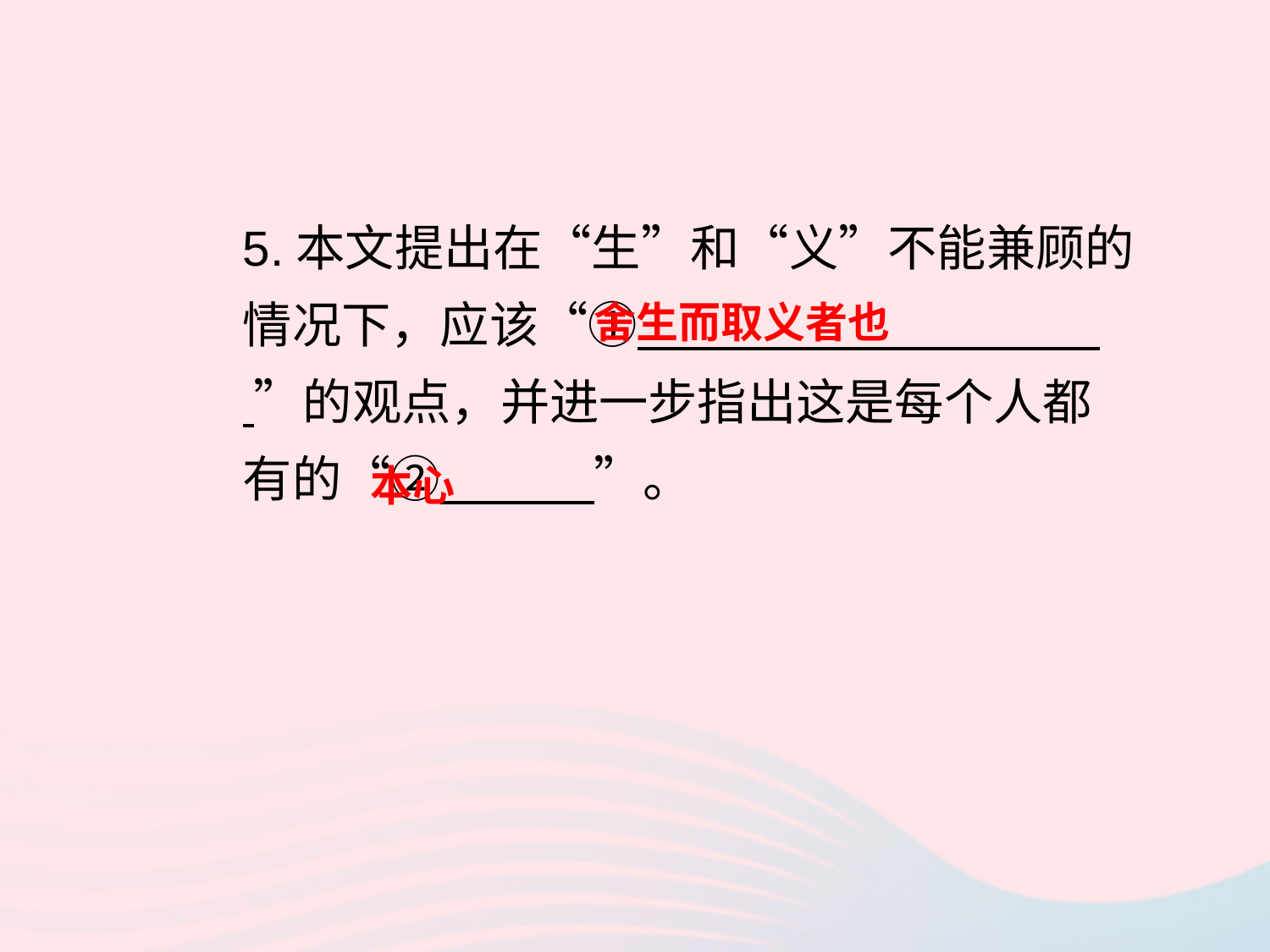

5.本文提出在“生”和“义”不能兼顾的情况下，应该“①                                            ”的观点，并进一步指出这是每个人都有的“②              ”。
舍生而取义者也
本心